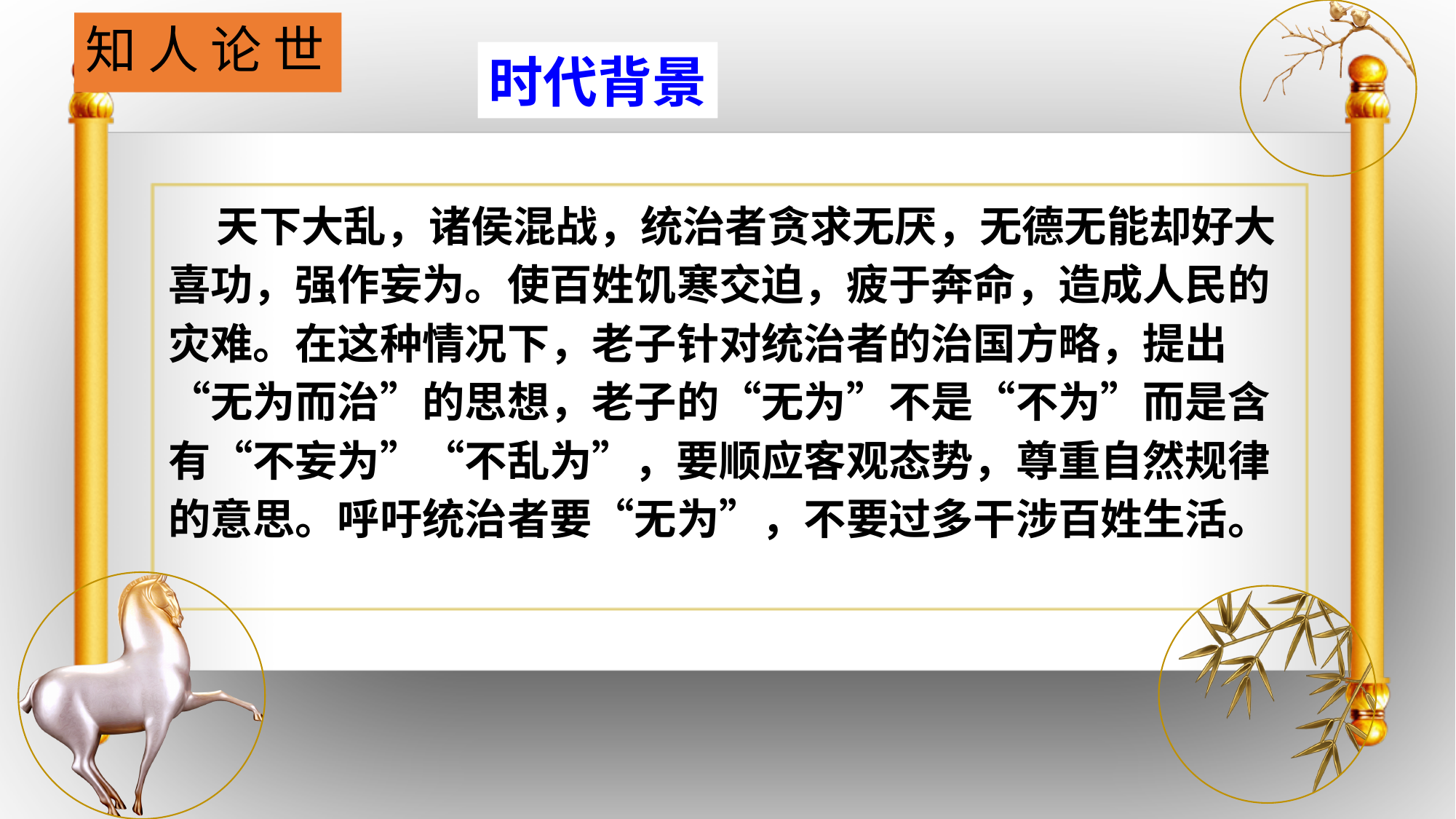

# 知 人 论 世
时代背景
    天下大乱，诸侯混战，统治者贪求无厌，无德无能却好大喜功，强作妄为。使百姓饥寒交迫，疲于奔命，造成人民的灾难。在这种情况下，老子针对统治者的治国方略，提出“无为而治”的思想，老子的“无为”不是“不为”而是含有“不妄为”“不乱为”，要顺应客观态势，尊重自然规律的意思。呼吁统治者要“无为”，不要过多干涉百姓生活。